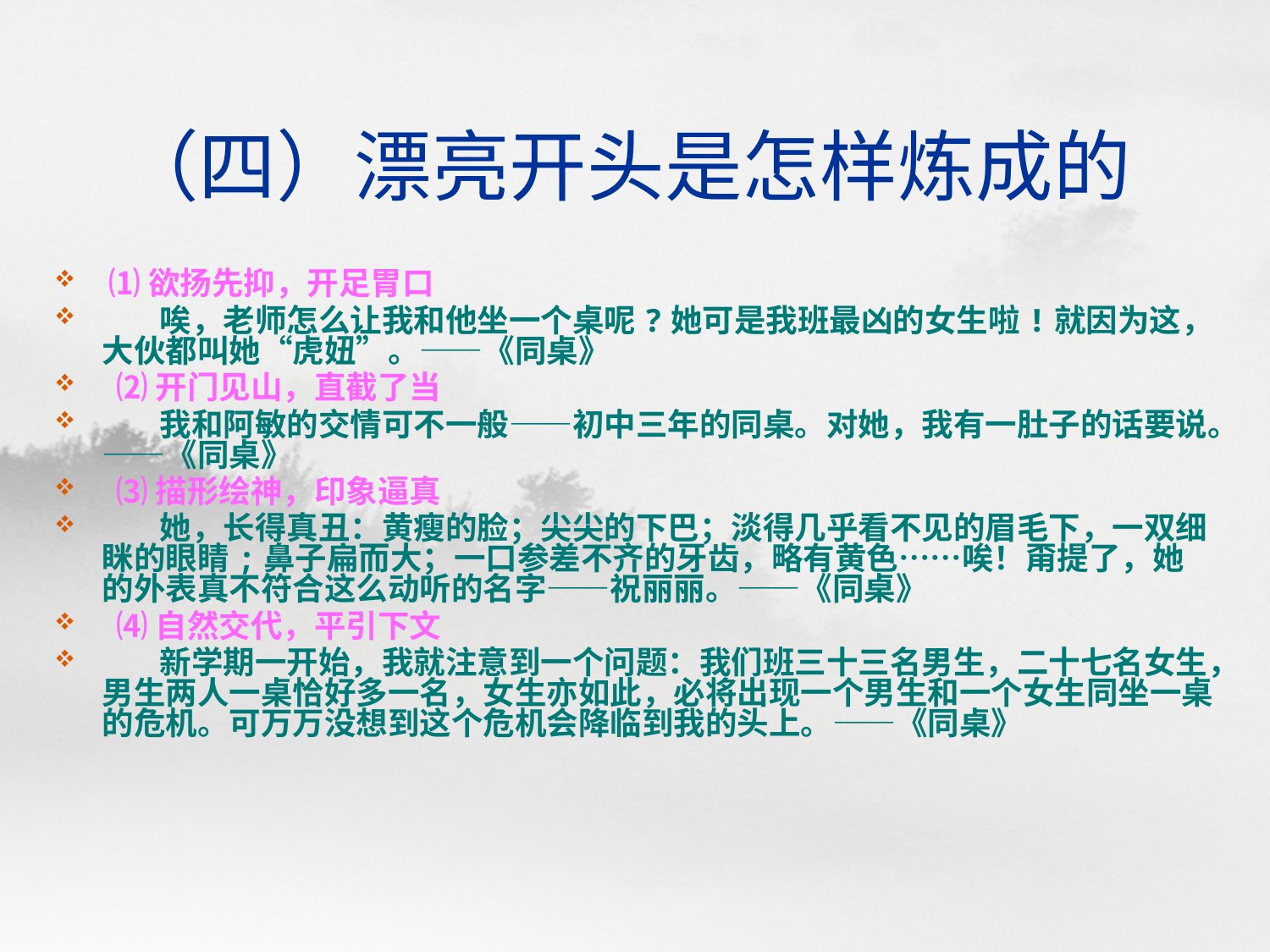

# （四）漂亮开头是怎样炼成的
 ⑴欲扬先抑，开足胃口
       唉，老师怎么让我和他坐一个桌呢?她可是我班最凶的女生啦!就因为这，大伙都叫她“虎妞”。——《同桌》
  ⑵开门见山，直截了当
       我和阿敏的交情可不一般——初中三年的同桌。对她，我有一肚子的话要说。——《同桌》
  ⑶描形绘神，印象逼真
       她，长得真丑：黄瘦的脸；尖尖的下巴；淡得几乎看不见的眉毛下，一双细眯的眼睛;鼻子扁而大；一口参差不齐的牙齿，略有黄色……唉！甭提了，她的外表真不符合这么动听的名字——祝丽丽。——《同桌》
  ⑷自然交代，平引下文
       新学期一开始，我就注意到一个问题：我们班三十三名男生，二十七名女生，男生两人一桌恰好多一名，女生亦如此，必将出现一个男生和一个女生同坐一桌的危机。可万万没想到这个危机会降临到我的头上。——《同桌》